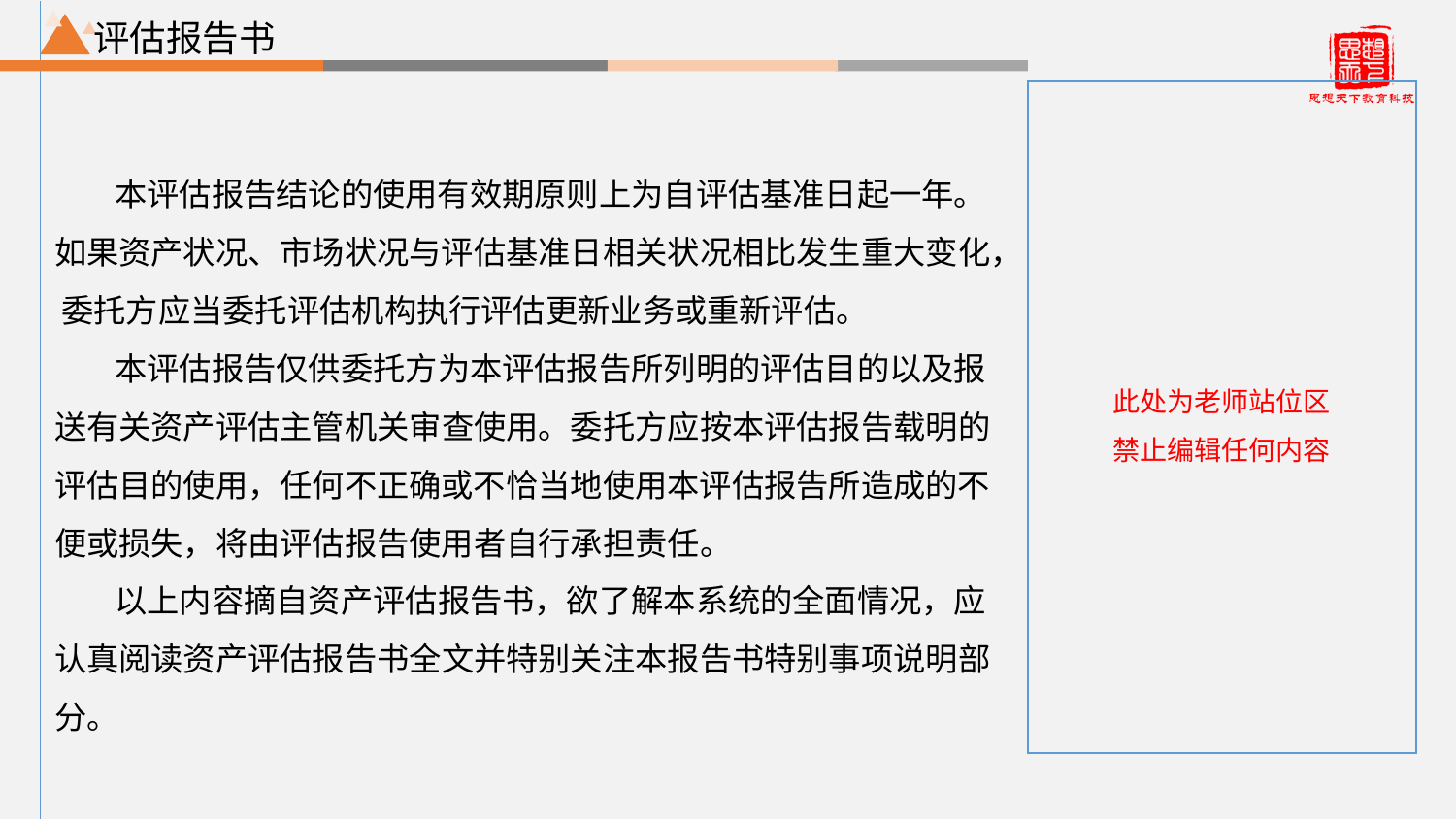

评估报告书
本评估报告结论的使用有效期原则上为自评估基准日起一年。如果资产状况、市场状况与评估基准日相关状况相比发生重大变化， 委托方应当委托评估机构执行评估更新业务或重新评估。
本评估报告仅供委托方为本评估报告所列明的评估目的以及报送有关资产评估主管机关审查使用。委托方应按本评估报告载明的评估目的使用，任何不正确或不恰当地使用本评估报告所造成的不便或损失，将由评估报告使用者自行承担责任。
以上内容摘自资产评估报告书，欲了解本系统的全面情况，应认真阅读资产评估报告书全文并特别关注本报告书特别事项说明部分。
110